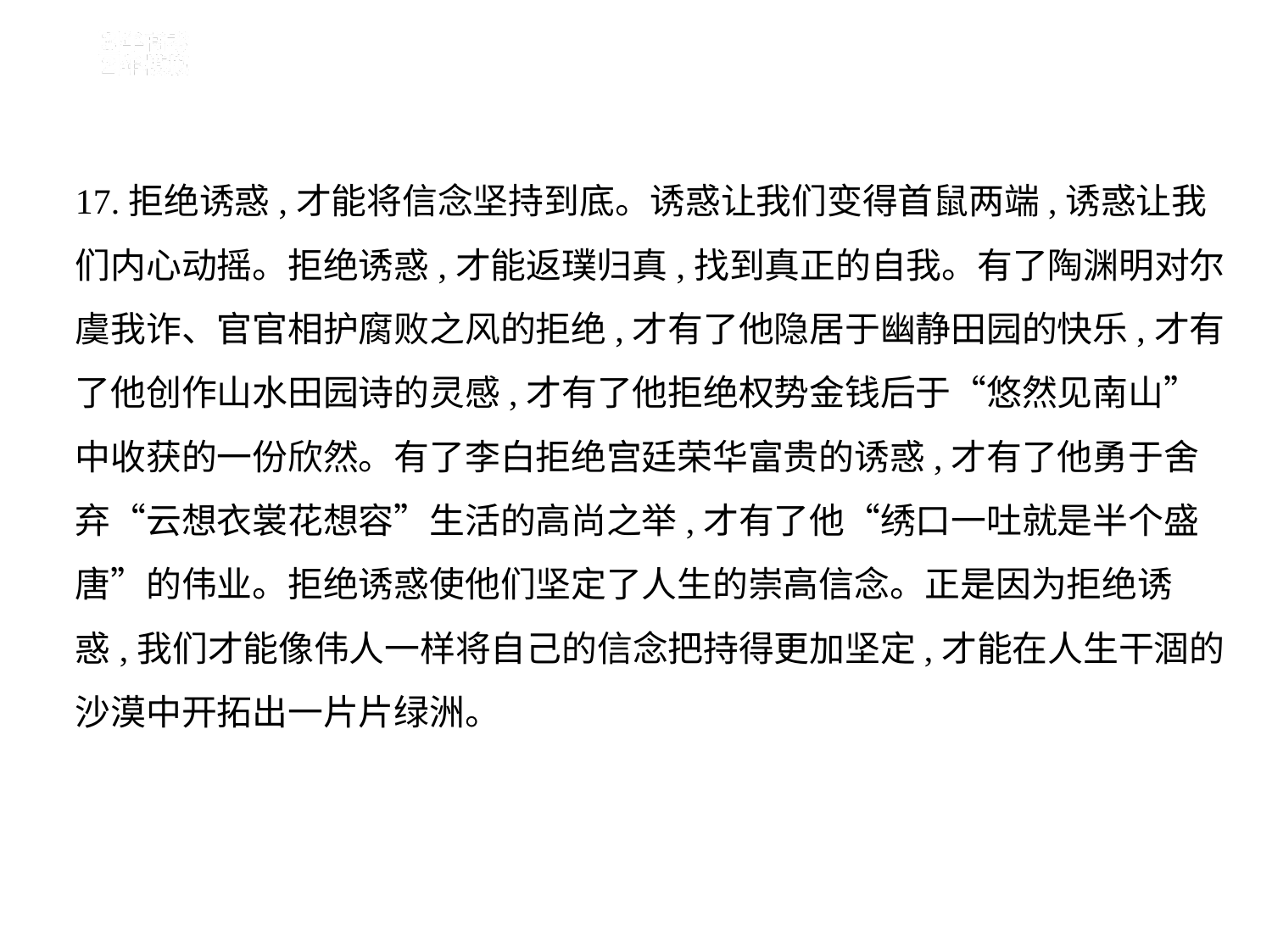

17.拒绝诱惑,才能将信念坚持到底。诱惑让我们变得首鼠两端,诱惑让我
们内心动摇。拒绝诱惑,才能返璞归真,找到真正的自我。有了陶渊明对尔
虞我诈、官官相护腐败之风的拒绝,才有了他隐居于幽静田园的快乐,才有
了他创作山水田园诗的灵感,才有了他拒绝权势金钱后于“悠然见南山”
中收获的一份欣然。有了李白拒绝宫廷荣华富贵的诱惑,才有了他勇于舍
弃“云想衣裳花想容”生活的高尚之举,才有了他“绣口一吐就是半个盛
唐”的伟业。拒绝诱惑使他们坚定了人生的崇高信念。正是因为拒绝诱
惑,我们才能像伟人一样将自己的信念把持得更加坚定,才能在人生干涸的
沙漠中开拓出一片片绿洲。